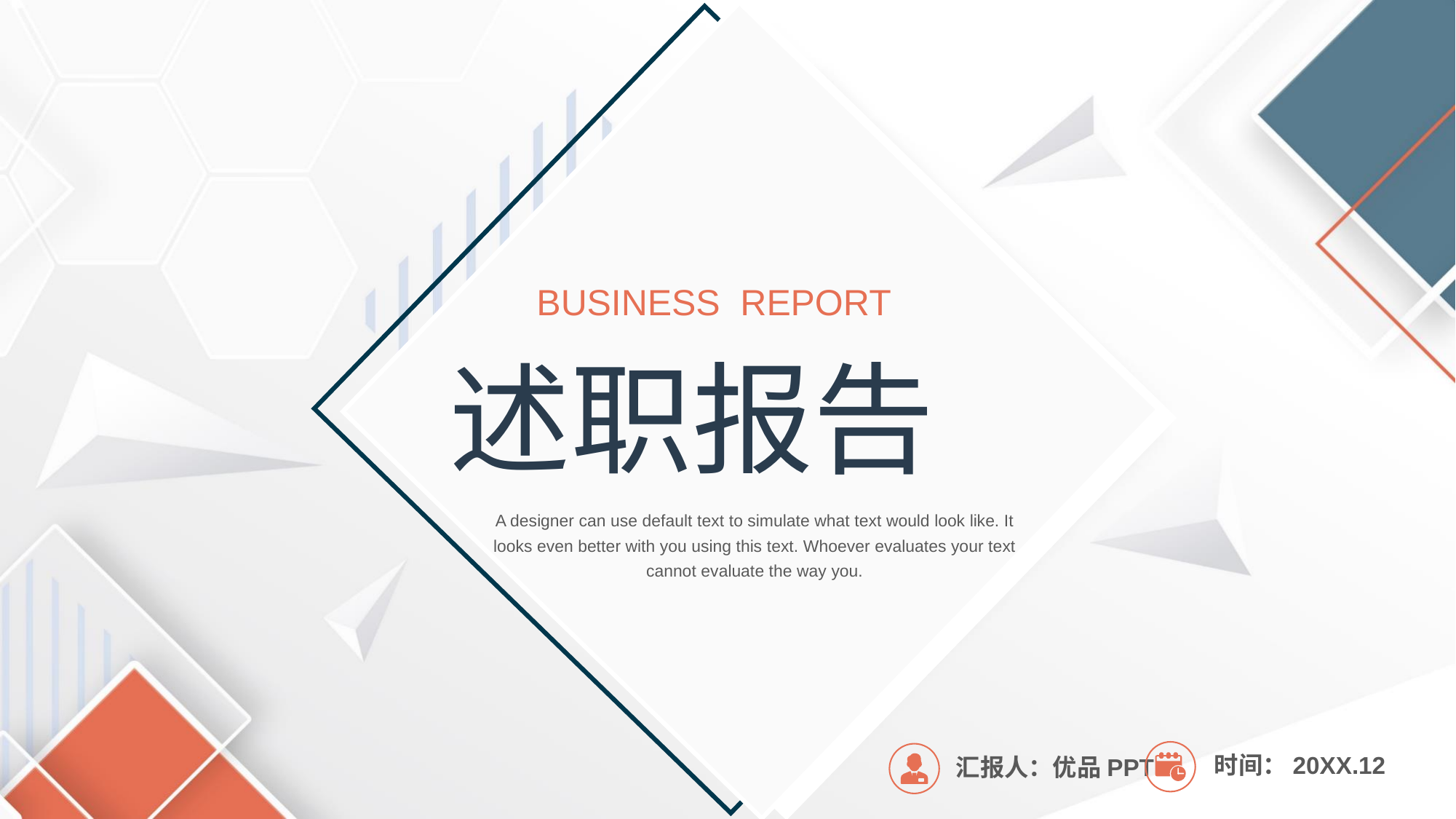

BUSINESS  REPORT
述职报告
A designer can use default text to simulate what text would look like. It looks even better with you using this text. Whoever evaluates your text cannot evaluate the way you.

时间：20XX.12

汇报人：优品PPT